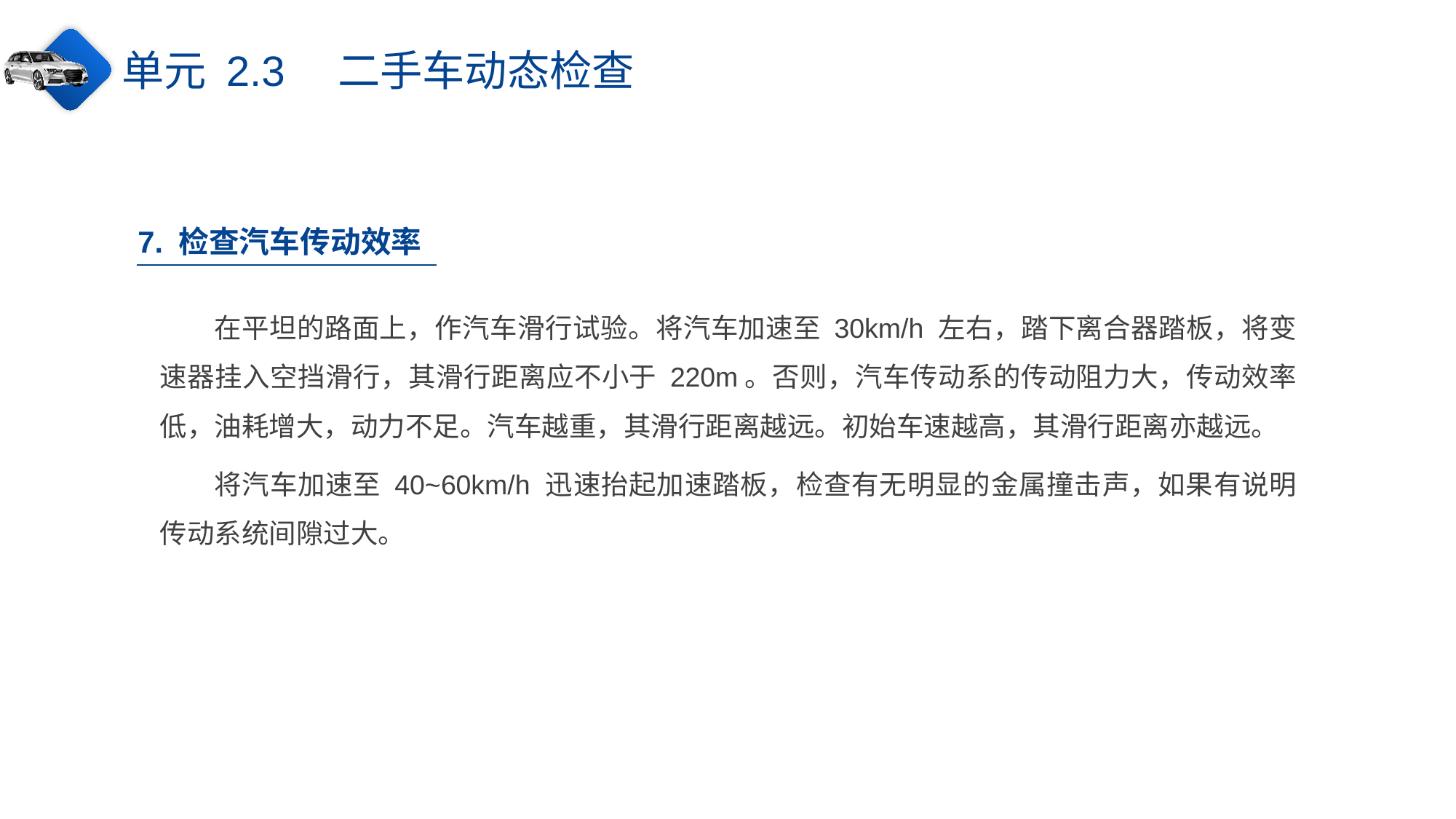

单元 2.3　二手车动态检查
7. 检查汽车传动效率
在平坦的路面上，作汽车滑行试验。将汽车加速至 30km/h 左右，踏下离合器踏板，将变速器挂入空挡滑行，其滑行距离应不小于 220m。否则，汽车传动系的传动阻力大，传动效率低，油耗增大，动力不足。汽车越重，其滑行距离越远。初始车速越高，其滑行距离亦越远。
将汽车加速至 40~60km/h 迅速抬起加速踏板，检查有无明显的金属撞击声，如果有说明传动系统间隙过大。